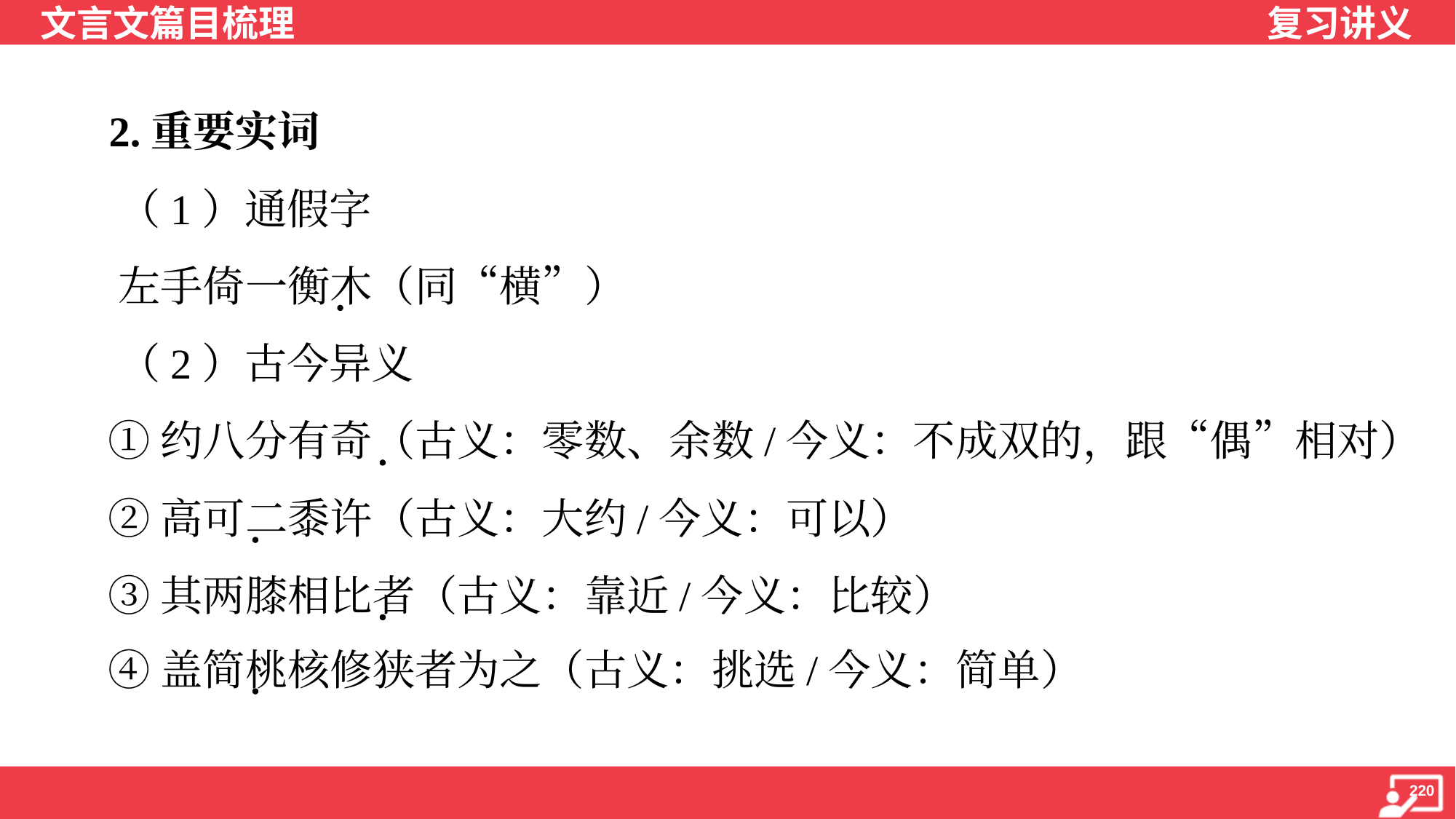

2.重要实词
    （1）通假字
    左手倚一衡木（同“横”）
    （2）古今异义
    ①约八分有奇（古义：零数、余数/今义：不成双的，跟“偶”相对）
    ②高可二黍许（古义：大约/今义：可以）
    ③其两膝相比者（古义：靠近/今义：比较）
    ④盖简桃核修狭者为之（古义：挑选/今义：简单）